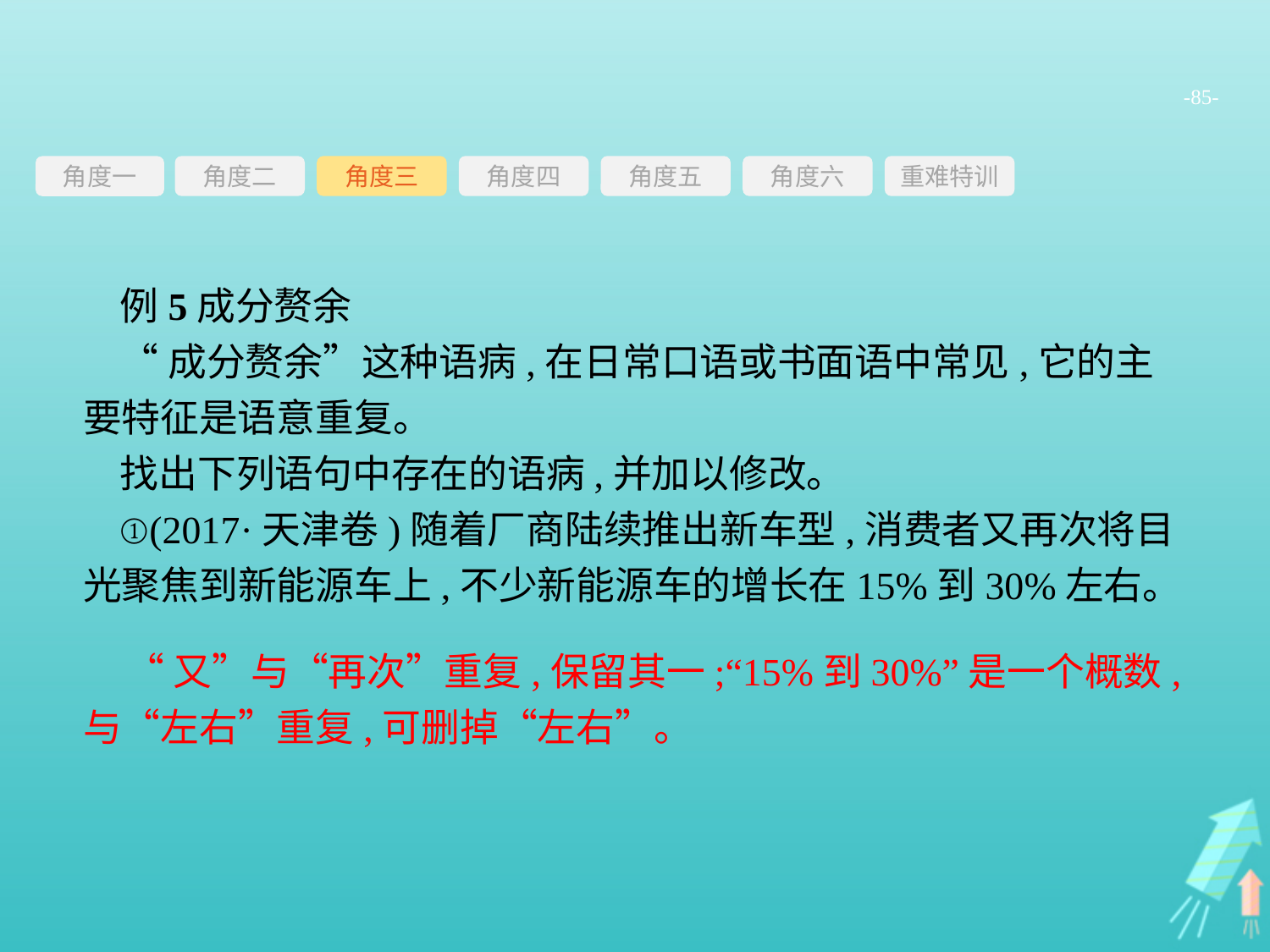

-85-
角度三
角度四
角度五
角度六
重难特训
角度二
角度一
例5成分赘余
“成分赘余”这种语病,在日常口语或书面语中常见,它的主要特征是语意重复。
找出下列语句中存在的语病,并加以修改。
①(2017·天津卷)随着厂商陆续推出新车型,消费者又再次将目光聚焦到新能源车上,不少新能源车的增长在15%到30%左右。
“又”与“再次”重复,保留其一;“15%到30%”是一个概数,与“左右”重复,可删掉“左右”。